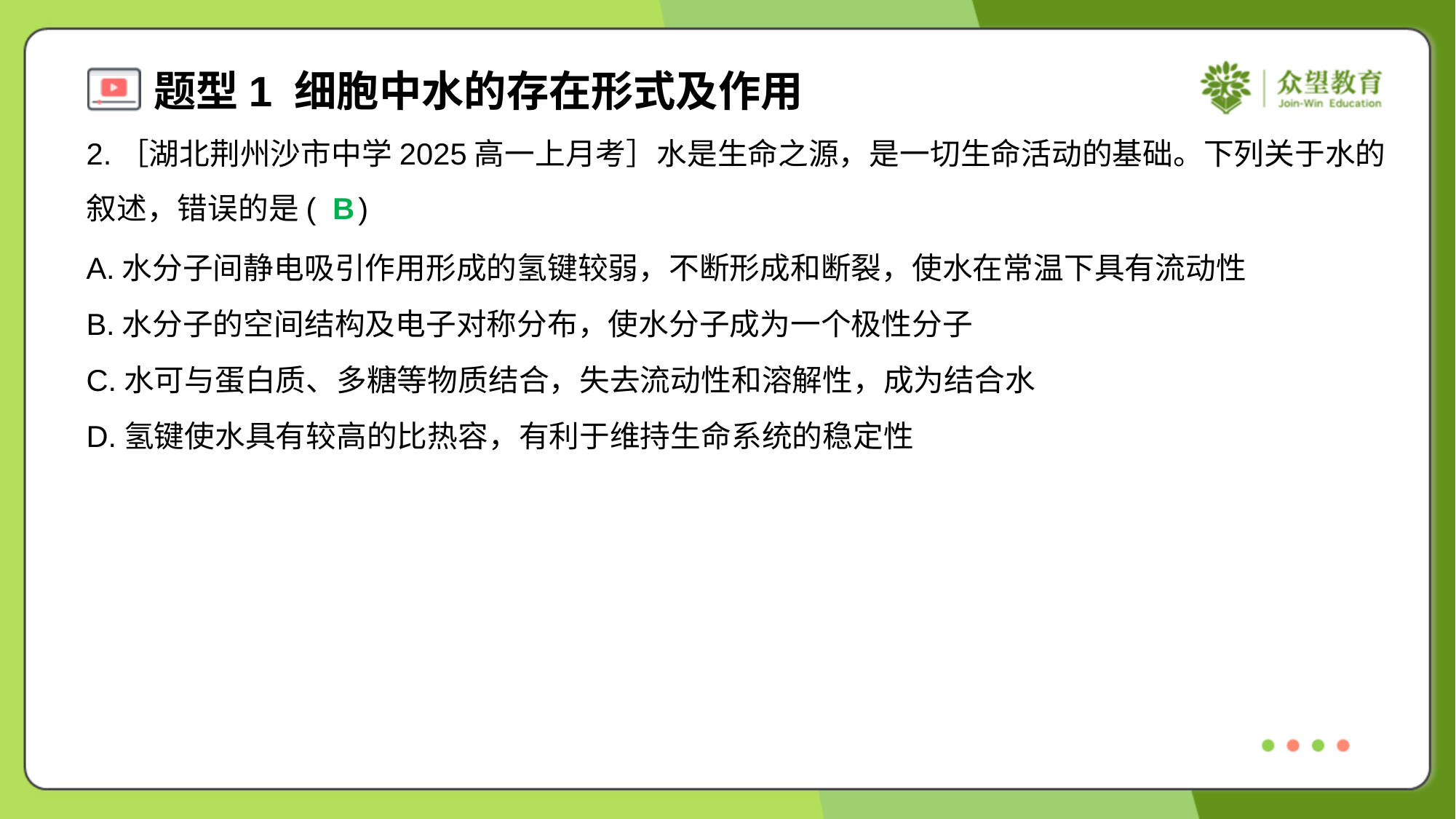

2.［湖北荆州沙市中学2025高一上月考］水是生命之源，是一切生命活动的基础。下列关于水的
叙述，错误的是(     )
B
A.水分子间静电吸引作用形成的氢键较弱，不断形成和断裂，使水在常温下具有流动性
B.水分子的空间结构及电子对称分布，使水分子成为一个极性分子
C.水可与蛋白质、多糖等物质结合，失去流动性和溶解性，成为结合水
D.氢键使水具有较高的比热容，有利于维持生命系统的稳定性